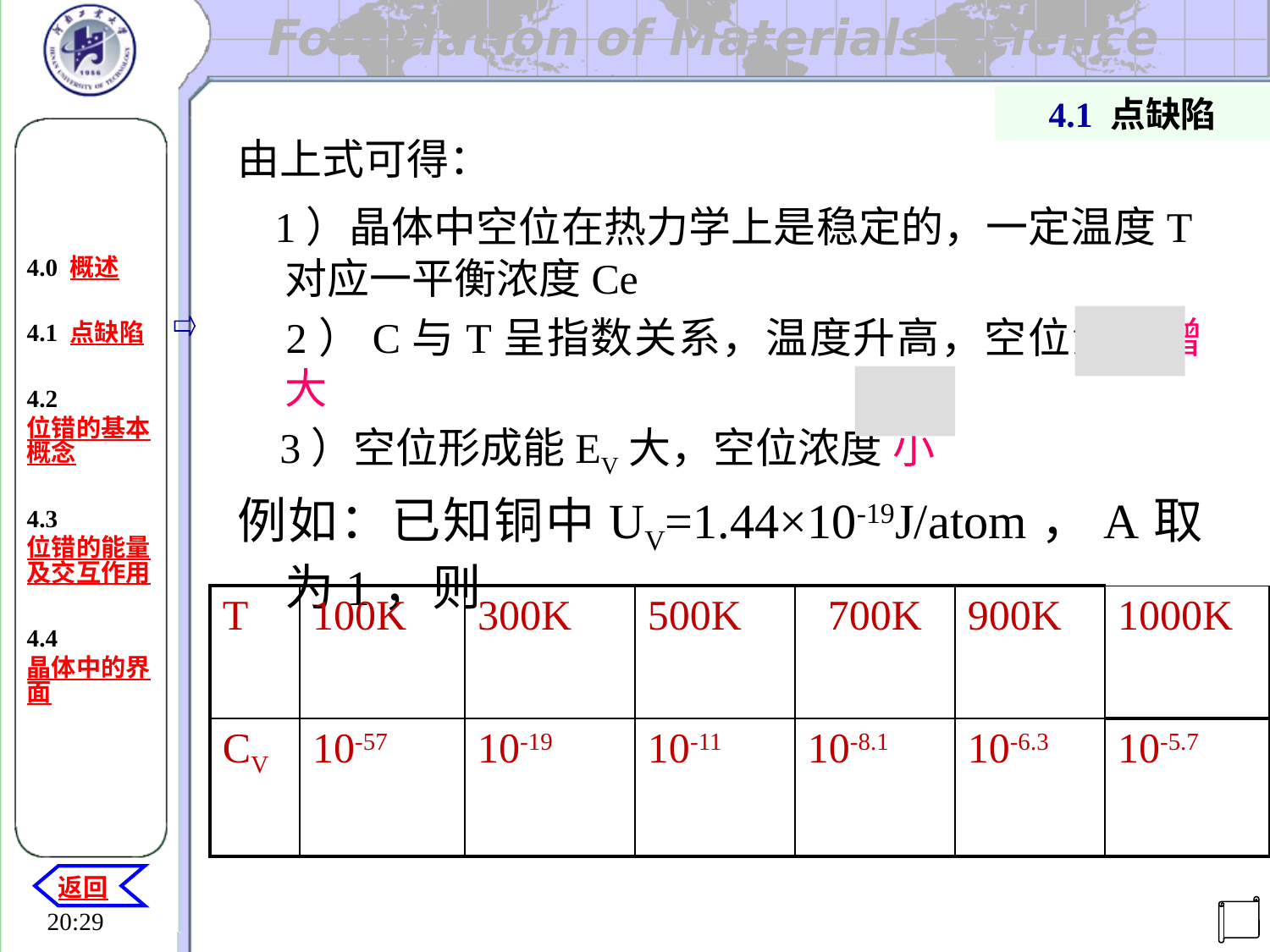

4.1 点缺陷
由上式可得：
   1）晶体中空位在热力学上是稳定的，一定温度T对应一平衡浓度Ce
    2）C与T呈指数关系，温度升高，空位浓度增大
    3）空位形成能EV大，空位浓度 小
例如：已知铜中UV=1.44×10-19J/atom，A取为1，则

4.0 概述

4.1 点缺陷

4.2 位错的基本概念

4.3 位错的能量及交互作用

4.4晶体中的界面

| T | 100K | 300K | 500K | 700K | 900K | 1000K |
| --- | --- | --- | --- | --- | --- | --- |
| CV | 10-57 | 10-19 | 10-11 | 10-8.1 | 10-6.3 | 10-5.7 |

返回
机电工程学院

20:29